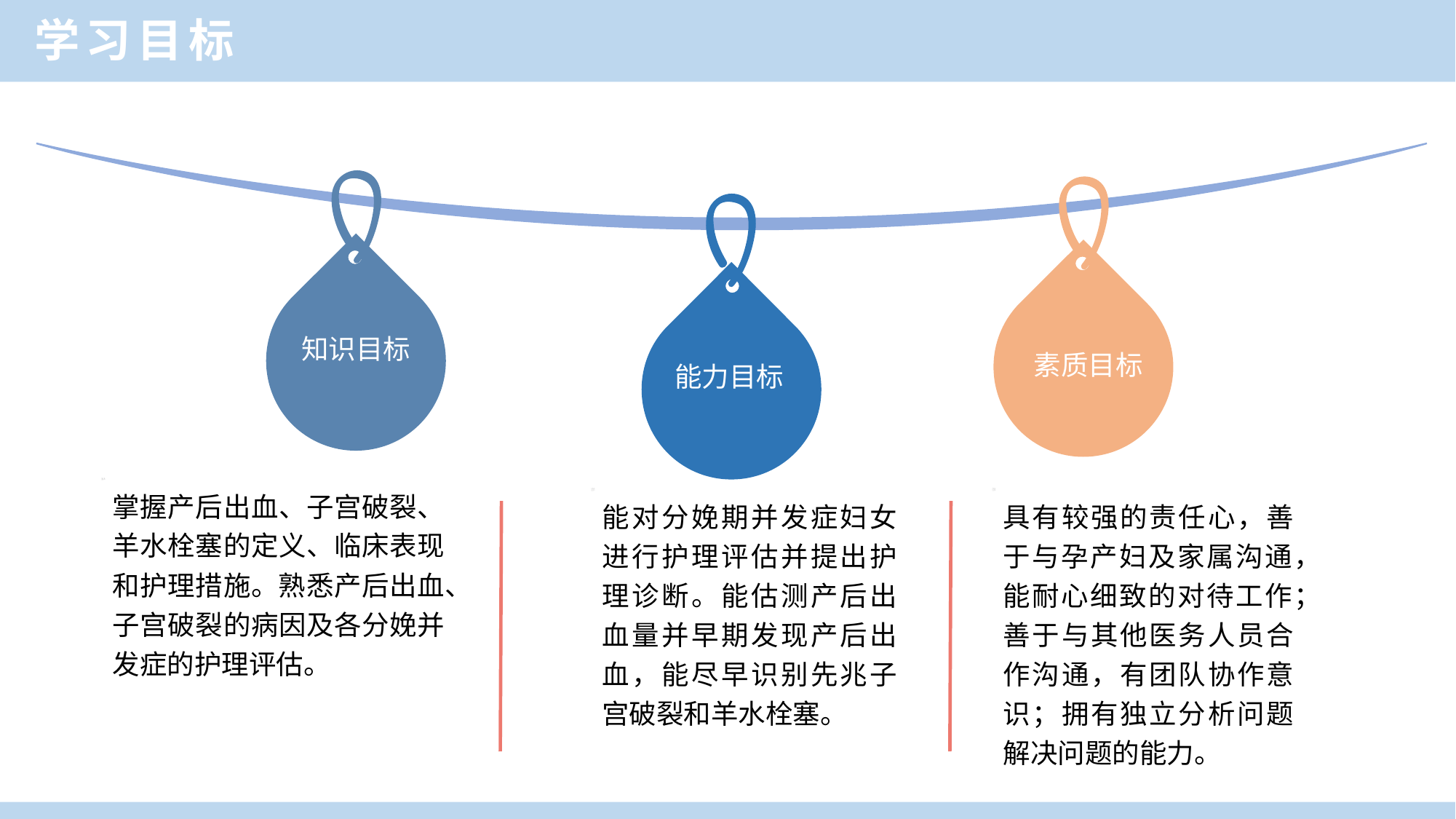

学习目标

知识目标

素质目标

能力目标
掌握产后出血、子宫破裂、羊水栓塞的定义、临床表现和护理措施。熟悉产后出血、子宫破裂的病因及各分娩并发症的护理评估。
能对分娩期并发症妇女进行护理评估并提出护理诊断。能估测产后出血量并早期发现产后出血，能尽早识别先兆子宫破裂和羊水栓塞。
具有较强的责任心，善于与孕产妇及家属沟通，能耐心细致的对待工作；善于与其他医务人员合作沟通，有团队协作意识；拥有独立分析问题解决问题的能力。